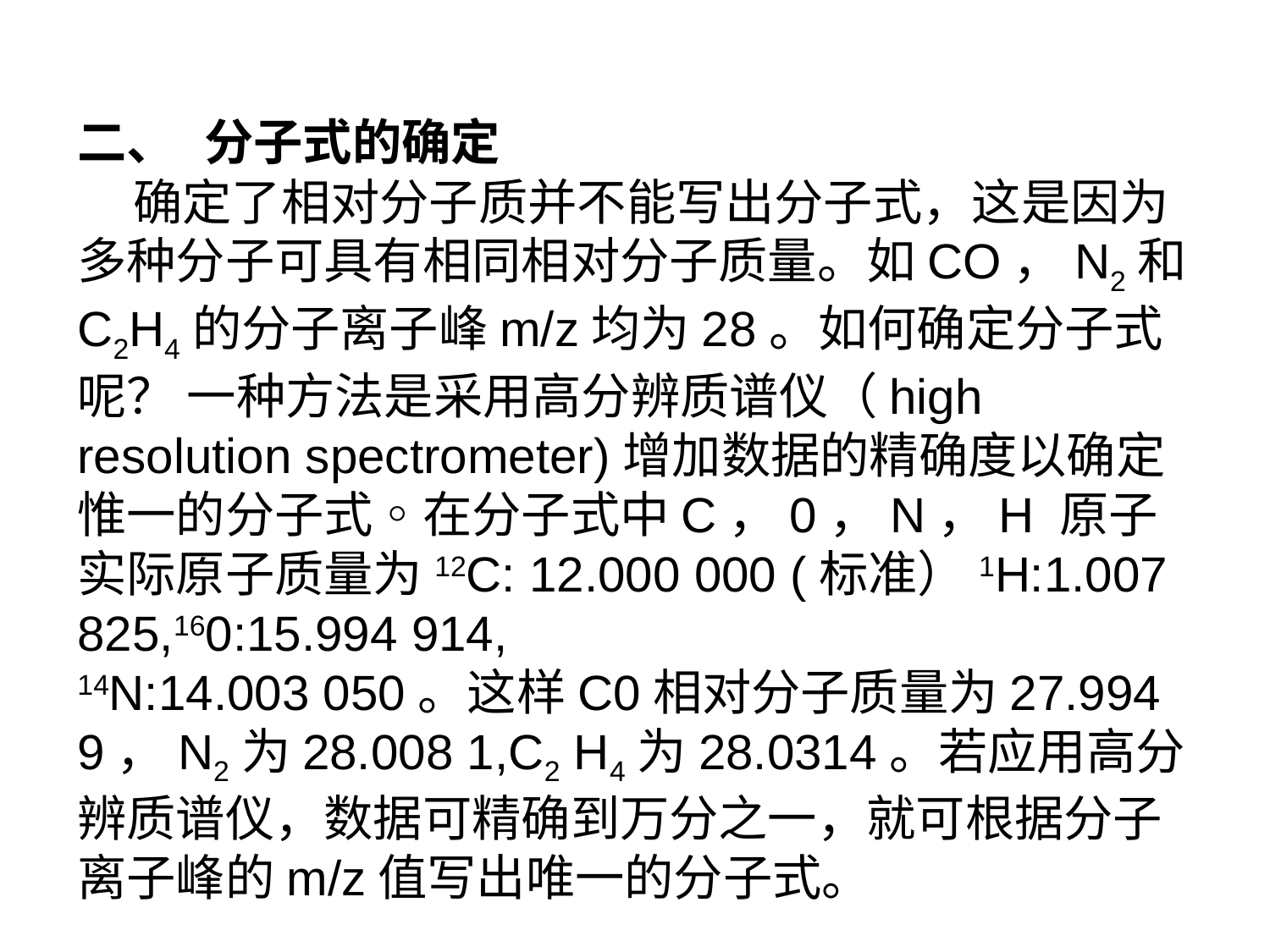

二、	分子式的确定
    确定了相对分子质并不能写出分子式，这是因为多种分子可具有相同相对分子质量。如CO，N2和C2H4的分子离子峰m/z均为28。如何确定分子式呢？ 一种方法是采用高分辨质谱仪（high resolution spectrometer)增加数据的精确度以确定惟一的分子式◦在分子式中C，0，N，H 原子实际原子质量为12C: 12.000 000 (标准）1H:1.007 825,160:15.994 914,
14N:14.003 050。这样C0相对分子质量为27.994 9，N2为28.008 1,C2 H4为28.0314。若应用高分辨质谱仪，数据可精确到万分之一，就可根据分子离子峰的m/z值写出唯一的分子式。